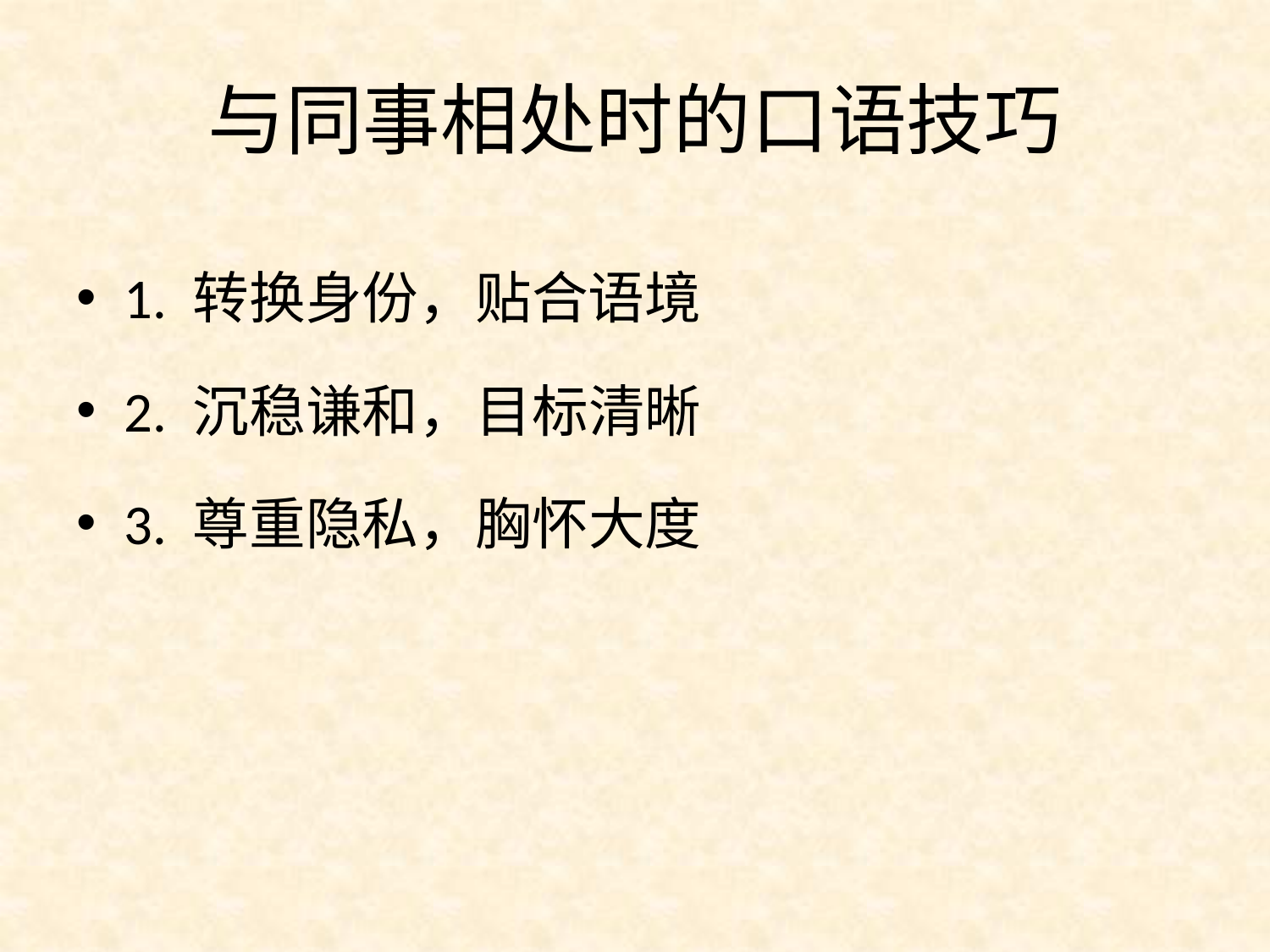

# 与同事相处时的口语技巧
1. 转换身份，贴合语境
2. 沉稳谦和，目标清晰
3. 尊重隐私，胸怀大度